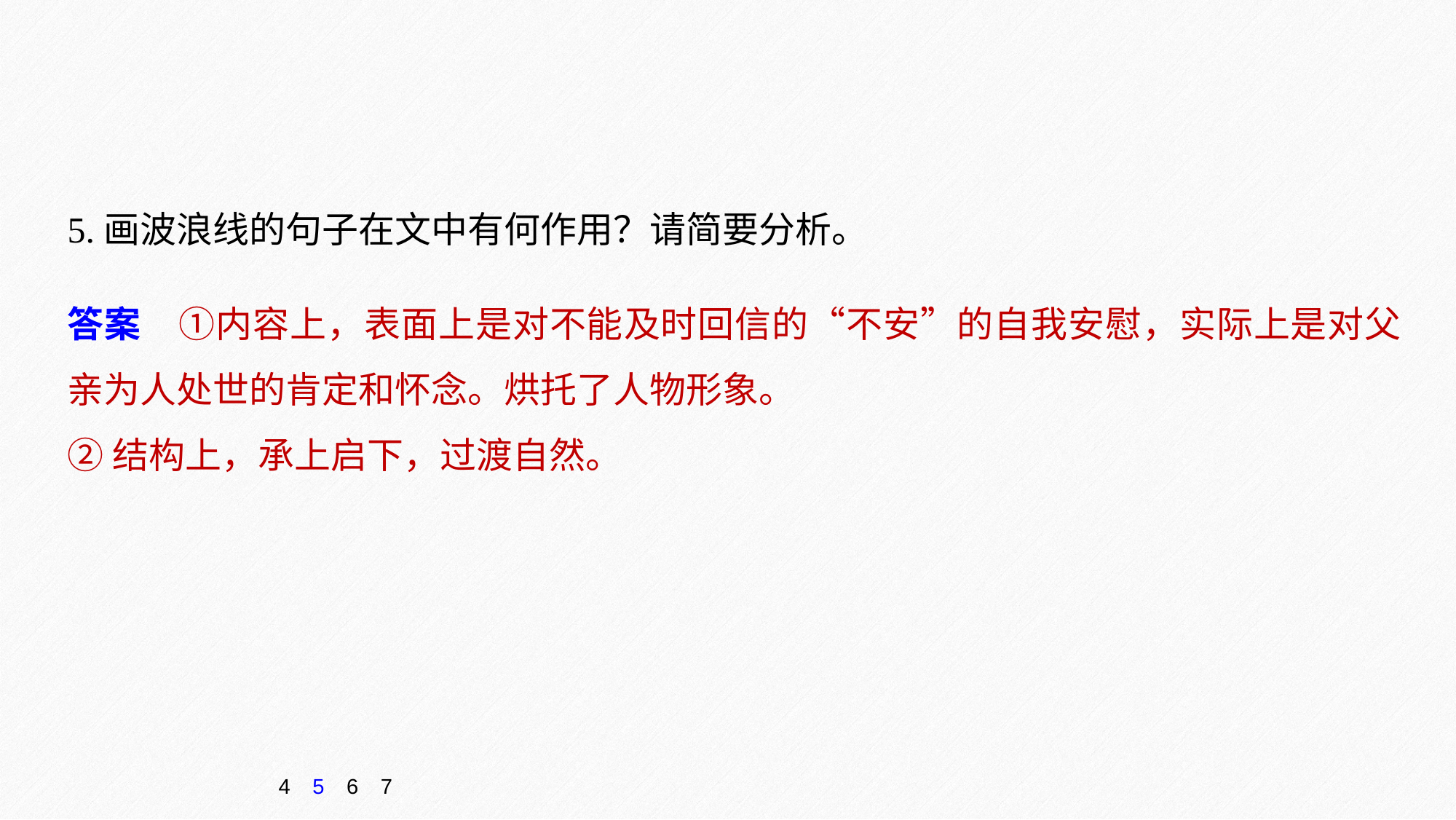

5.画波浪线的句子在文中有何作用？请简要分析。
答案　①内容上，表面上是对不能及时回信的“不安”的自我安慰，实际上是对父亲为人处世的肯定和怀念。烘托了人物形象。
②结构上，承上启下，过渡自然。
4
5
6
7